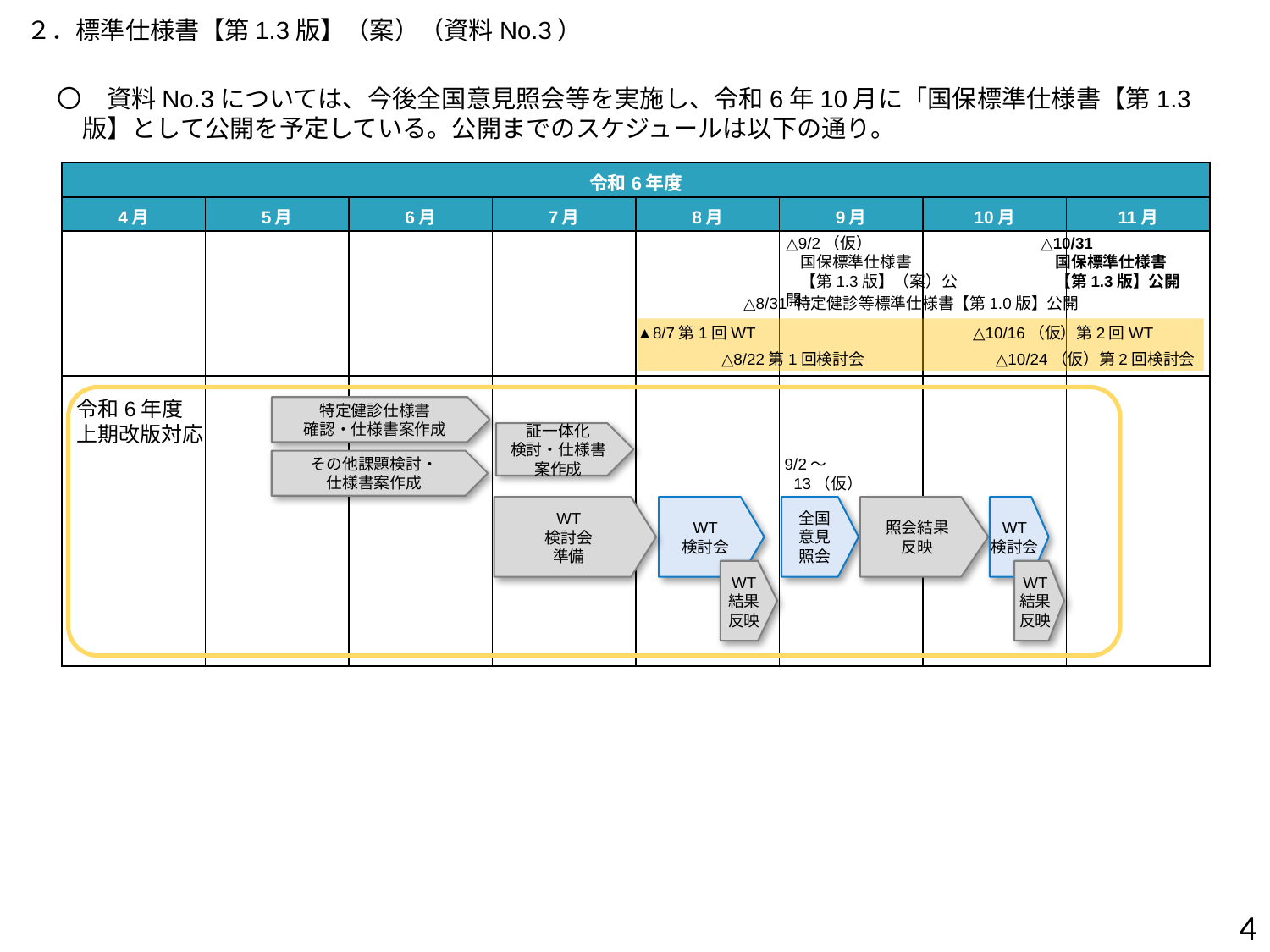

２．標準仕様書【第1.3版】（案）（資料No.3）
〇　資料No.3については、今後全国意見照会等を実施し、令和6年10月に「国保標準仕様書【第1.3版】として公開を予定している。公開までのスケジュールは以下の通り。
| 令和6年度 | 令和4年度 |  |  |  |  |  |  |
| --- | --- | --- | --- | --- | --- | --- | --- |
| 4月 | 5月 | 6月 | 7月 | 8月 | 9月 | 10月 | 11月 |
|  |  |  |  |  |  |  |  |
|  |  |  |  |  |  |  |  |
△9/2（仮）
   国保標準仕様書
   【第1.3版】（案）公開
△10/31
   国保標準仕様書
   【第1.3版】公開
△8/31 特定健診等標準仕様書【第1.0版】公開

▲8/7第1回WT
△10/16（仮）第2回WT
△8/22第1回検討会
△10/24（仮）第2回検討会
令和6年度
上期改版対応
特定健診仕様書
確認・仕様書案作成
証一体化
検討・仕様書
案作成
9/2～
  13（仮）
その他課題検討・
仕様書案作成
WT
検討会
全国
意見
照会
照会結果
反映
WT
検討会
WT
検討会
準備
WT
結果
反映
WT
結果
反映
4